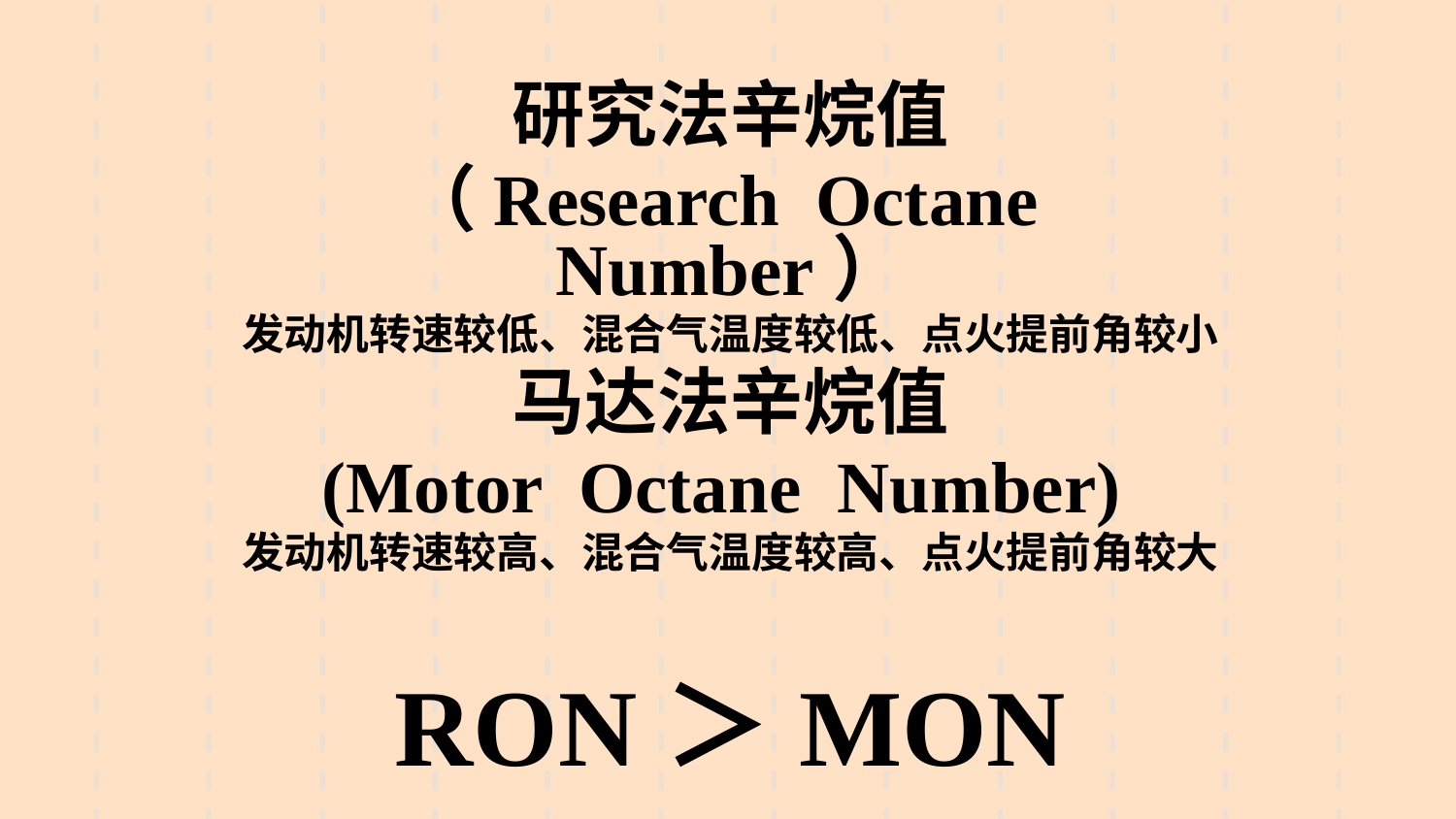

研究法辛烷值
（Research  Octane  Number）
发动机转速较低、混合气温度较低、点火提前角较小
马达法辛烷值
(Motor  Octane  Number)
发动机转速较高、混合气温度较高、点火提前角较大

RON＞MON